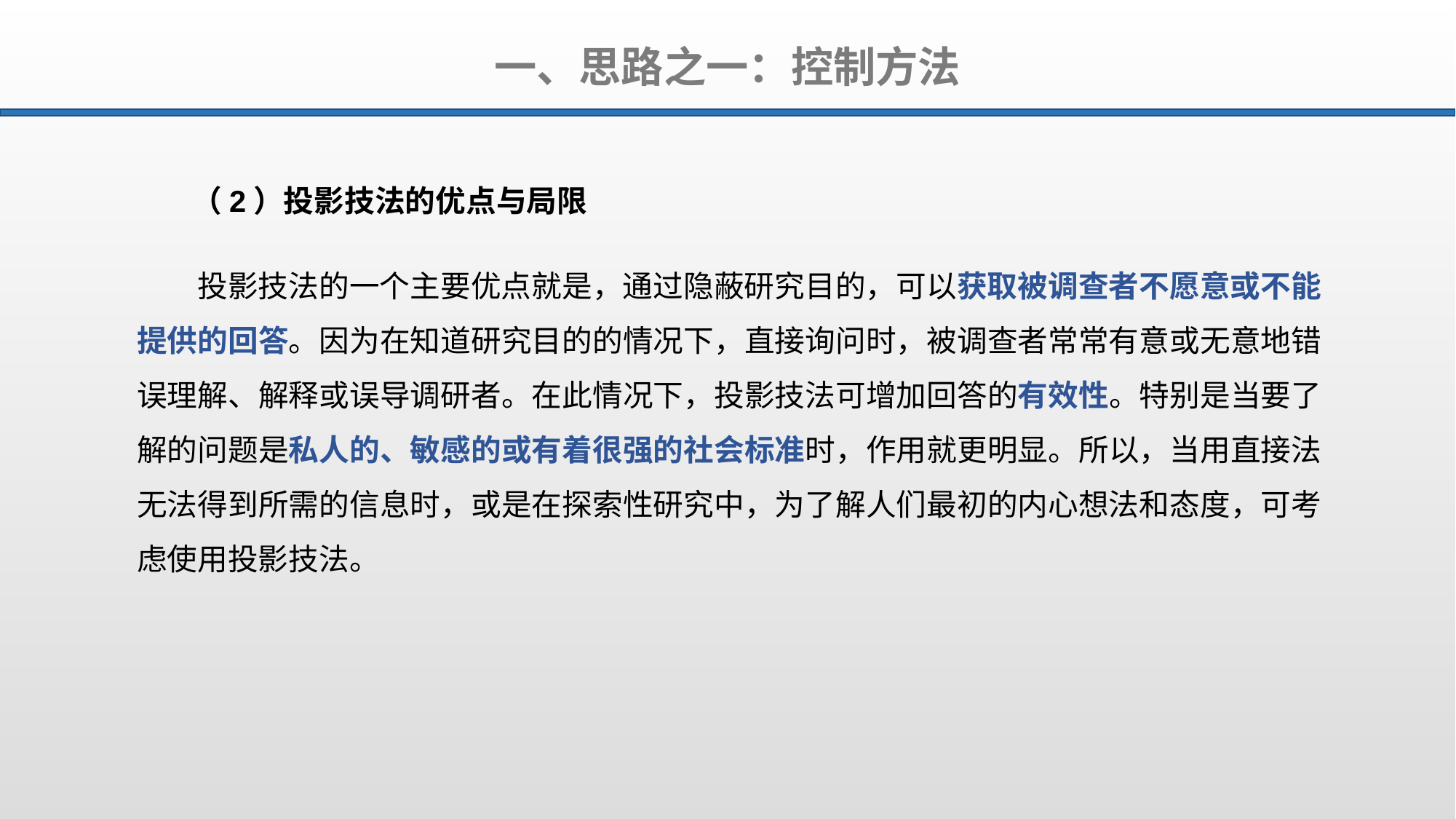

一、思路之一：控制方法

（2）投影技法的优点与局限
投影技法的一个主要优点就是，通过隐蔽研究目的，可以获取被调查者不愿意或不能提供的回答。因为在知道研究目的的情况下，直接询问时，被调查者常常有意或无意地错误理解、解释或误导调研者。在此情况下，投影技法可增加回答的有效性。特别是当要了解的问题是私人的、敏感的或有着很强的社会标准时，作用就更明显。所以，当用直接法无法得到所需的信息时，或是在探索性研究中，为了解人们最初的内心想法和态度，可考虑使用投影技法。